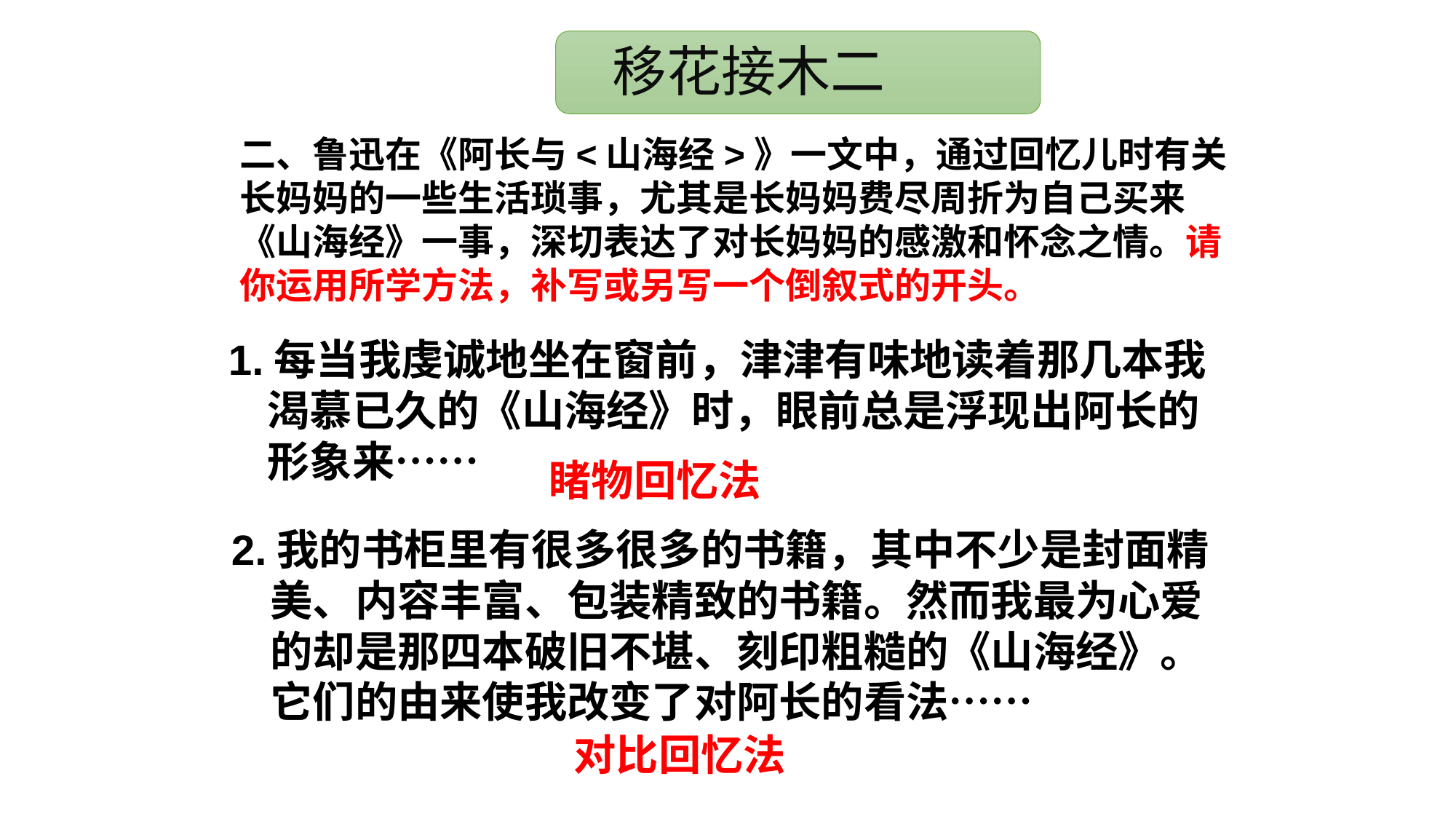

移花接木二
二、鲁迅在《阿长与<山海经>》一文中，通过回忆儿时有关长妈妈的一些生活琐事，尤其是长妈妈费尽周折为自己买来《山海经》一事，深切表达了对长妈妈的感激和怀念之情。请你运用所学方法，补写或另写一个倒叙式的开头。
1.每当我虔诚地坐在窗前，津津有味地读着那几本我
   渴慕已久的《山海经》时，眼前总是浮现出阿长的
   形象来……

睹物回忆法
2.我的书柜里有很多很多的书籍，其中不少是封面精
   美、内容丰富、包装精致的书籍。然而我最为心爱
   的却是那四本破旧不堪、刻印粗糙的《山海经》。
   它们的由来使我改变了对阿长的看法……

对比回忆法